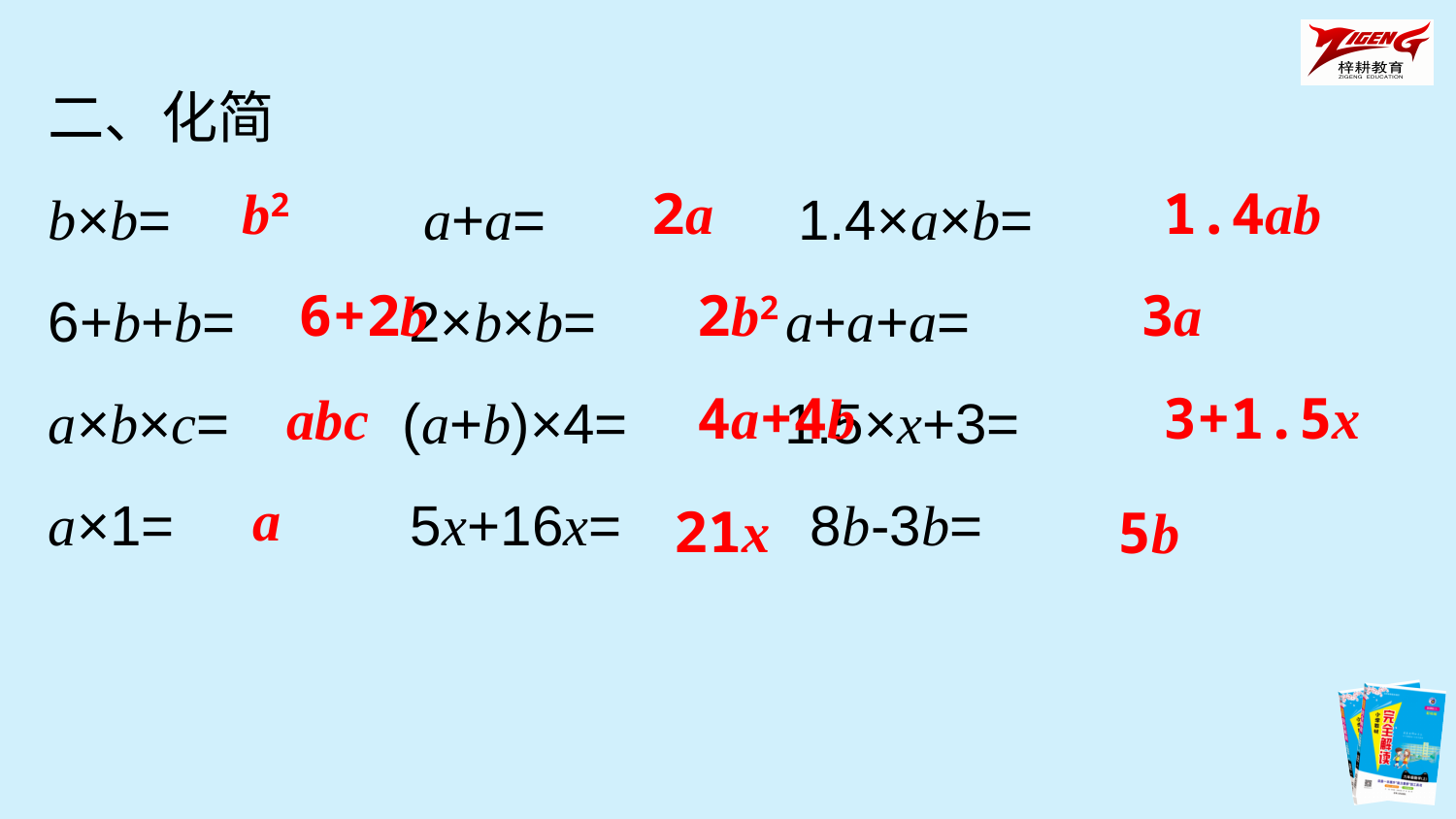

二、化简
b×b=                a+a=                1.4×a×b=
6+b+b=           2×b×b=            a+a+a=
a×b×c=           (a+b)×4=          1.5×x+3=
a×1=               5x+16x=            8b-3b=
b2
2a
1.4ab
6+2b
2b2
3a
4a+4b
3+1.5x
abc
a
21x
5b